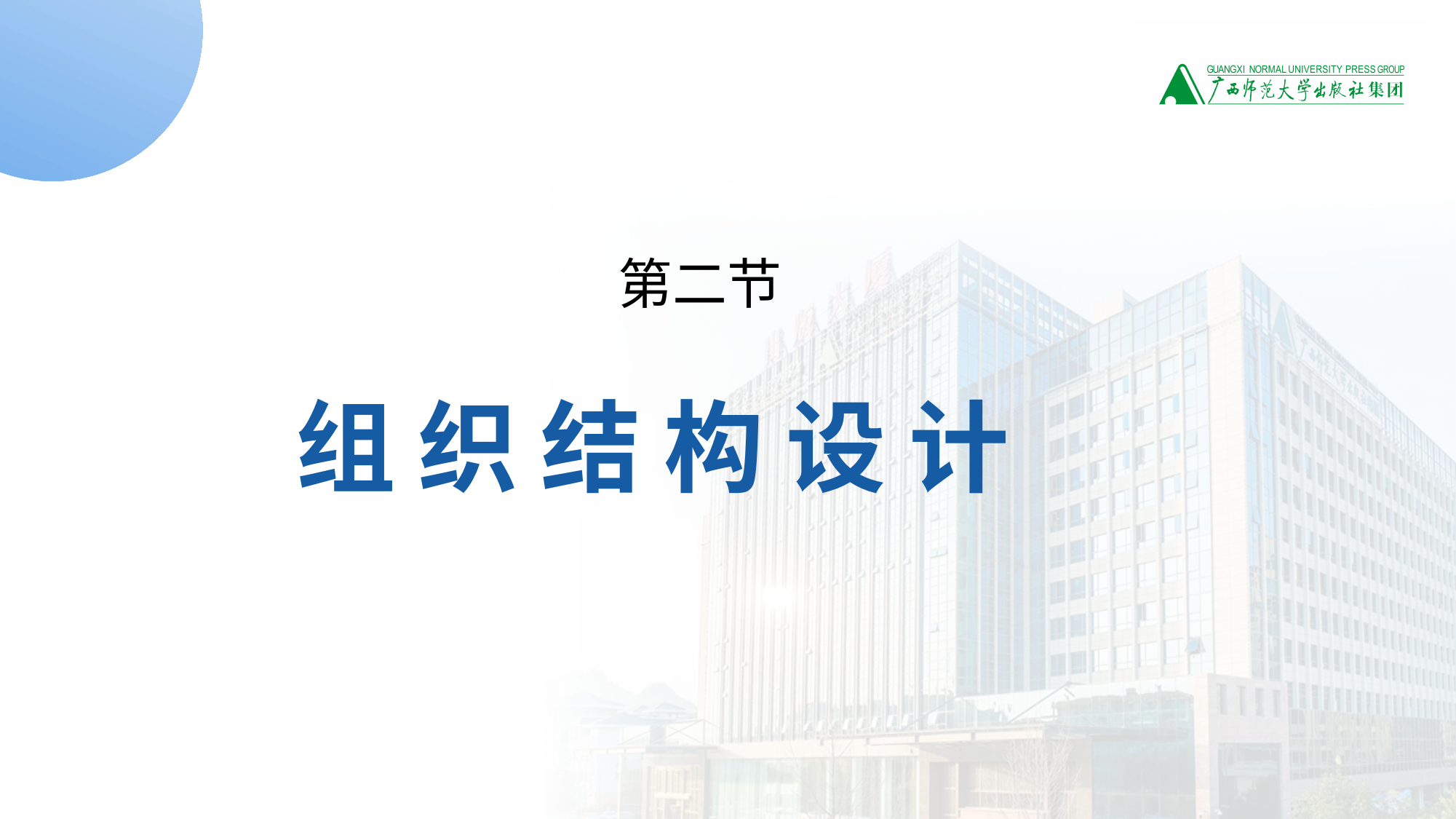

第二节
组 织 结 构 设 计